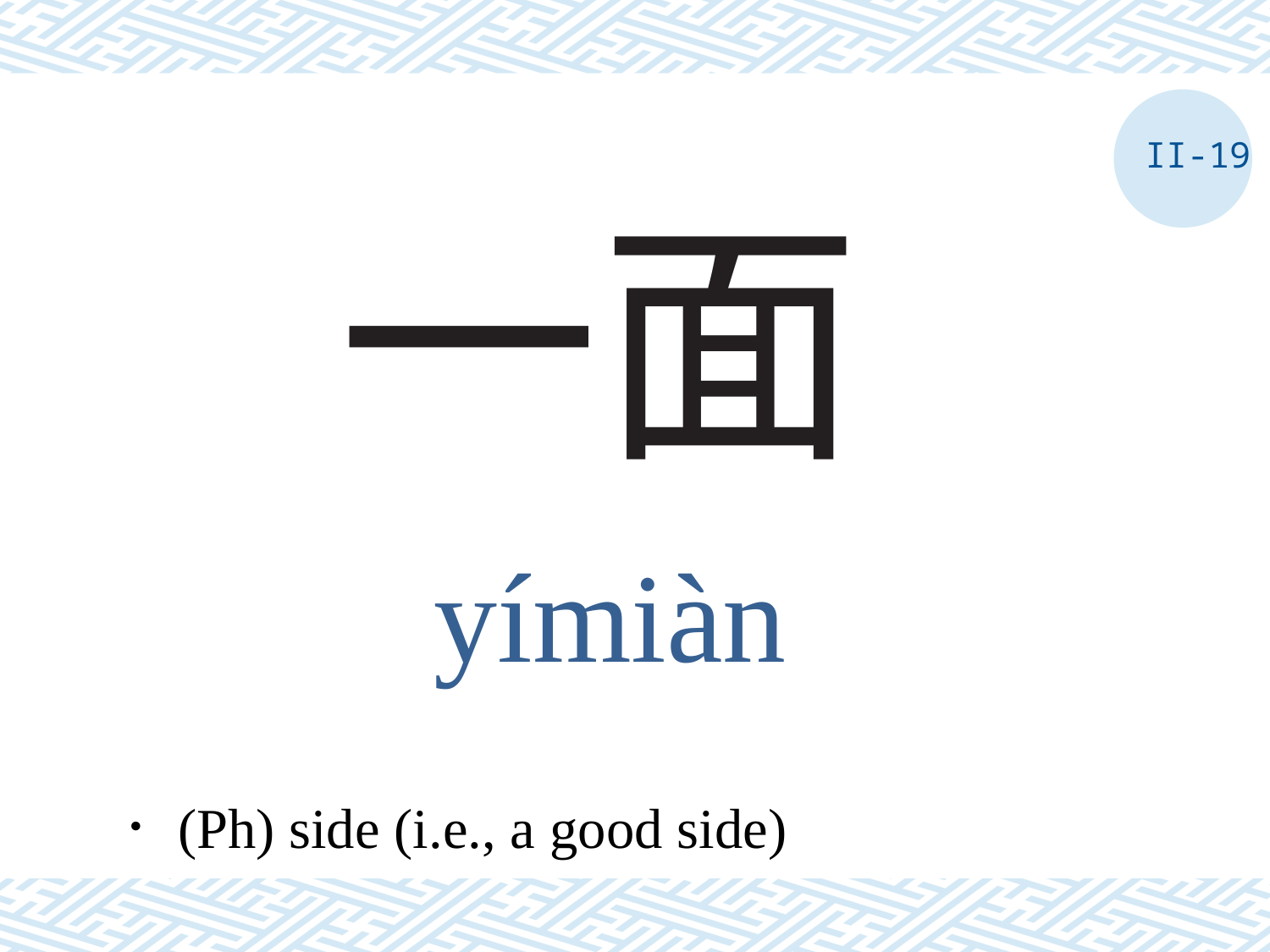

II-19

# 一面
yímiàn
．(Ph) side (i.e., a good side)